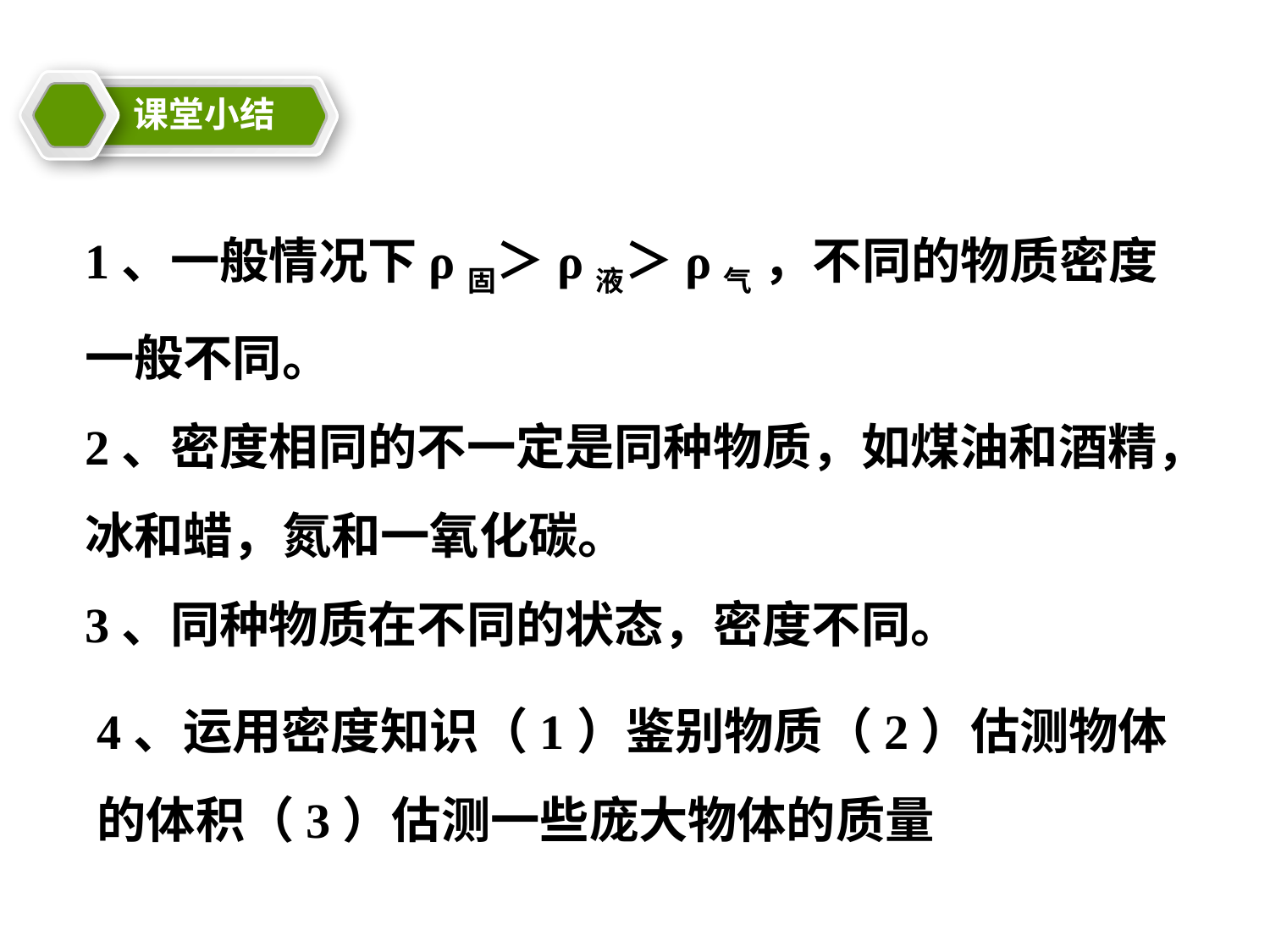

课堂小结
教学目标
1、一般情况下ρ固＞ρ液＞ρ气 ，不同的物质密度一般不同。
2、密度相同的不一定是同种物质，如煤油和酒精，冰和蜡，氮和一氧化碳。
3、同种物质在不同的状态，密度不同。
4、运用密度知识（1）鉴别物质（2）估测物体的体积（3）估测一些庞大物体的质量